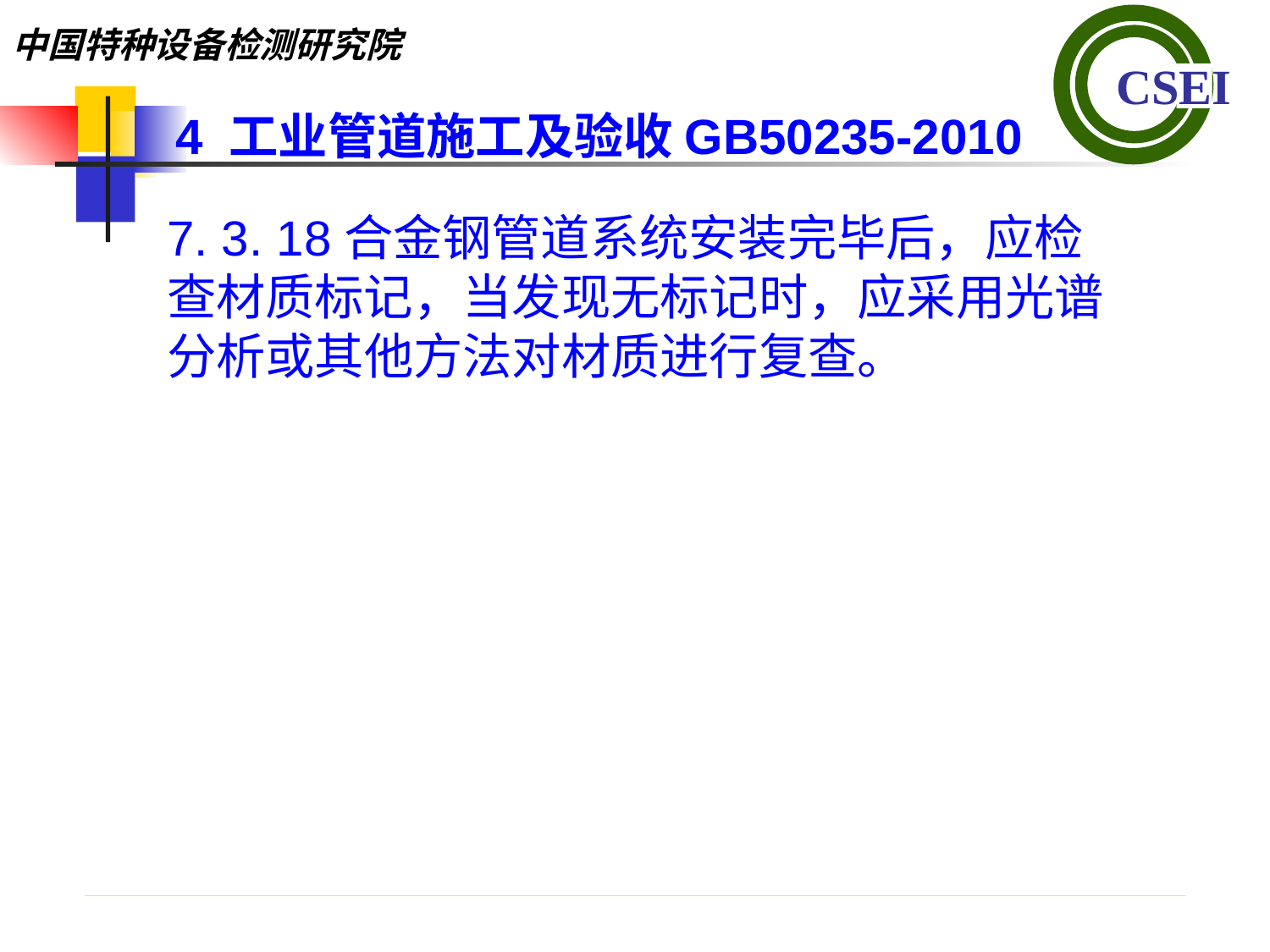

4 工业管道施工及验收GB50235-2010
7. 3. 18合金钢管道系统安装完毕后，应检查材质标记，当发现无标记时，应采用光谱分析或其他方法对材质进行复查。